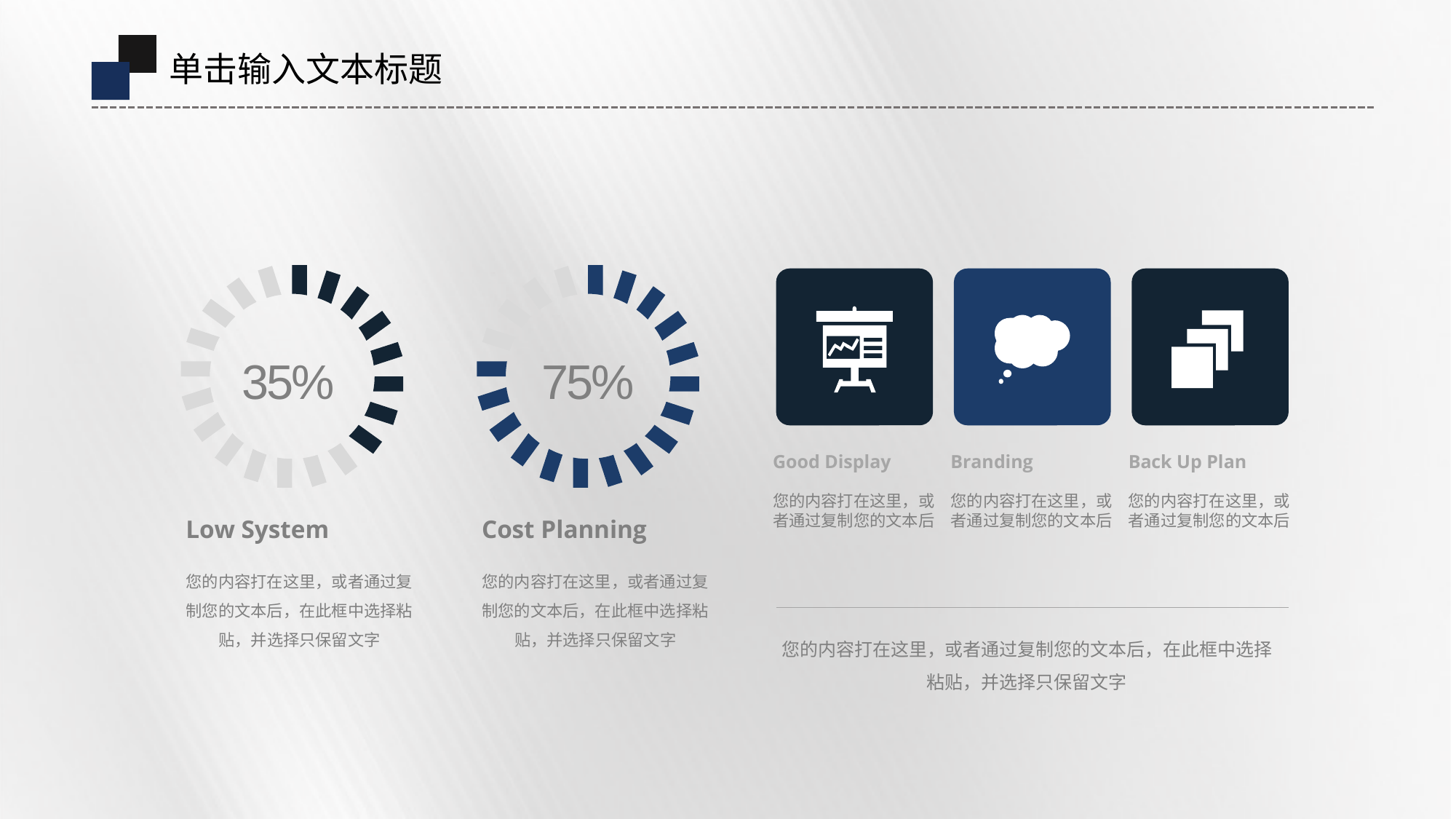

35%
75%
Low System

您的内容打在这里，或者通过复制您的文本后，在此框中选择粘贴，并选择只保留文字
Cost Planning

您的内容打在这里，或者通过复制您的文本后，在此框中选择粘贴，并选择只保留文字

Good Display

您的内容打在这里，或者通过复制您的文本后
Branding

您的内容打在这里，或者通过复制您的文本后
Back Up Plan

您的内容打在这里，或者通过复制您的文本后
您的内容打在这里，或者通过复制您的文本后，在此框中选择粘贴，并选择只保留文字